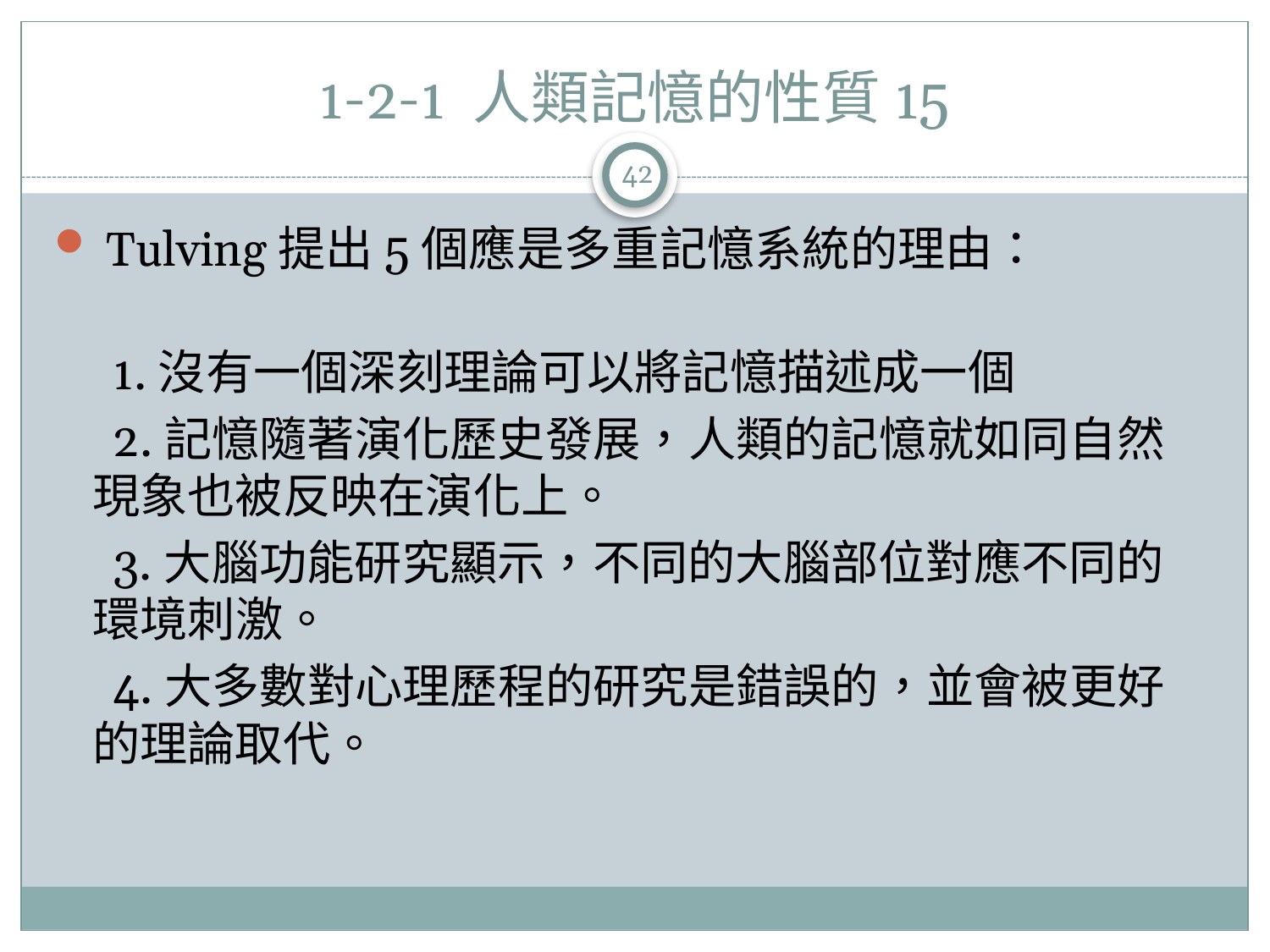

# 1-2-1 人類記憶的性質15
42
 Tulving提出5個應是多重記憶系統的理由：
　1.沒有一個深刻理論可以將記憶描述成一個
　2.記憶隨著演化歷史發展，人類的記憶就如同自然現象也被反映在演化上。
　3.大腦功能研究顯示，不同的大腦部位對應不同的環境刺激。
　4.大多數對心理歷程的研究是錯誤的，並會被更好的理論取代。